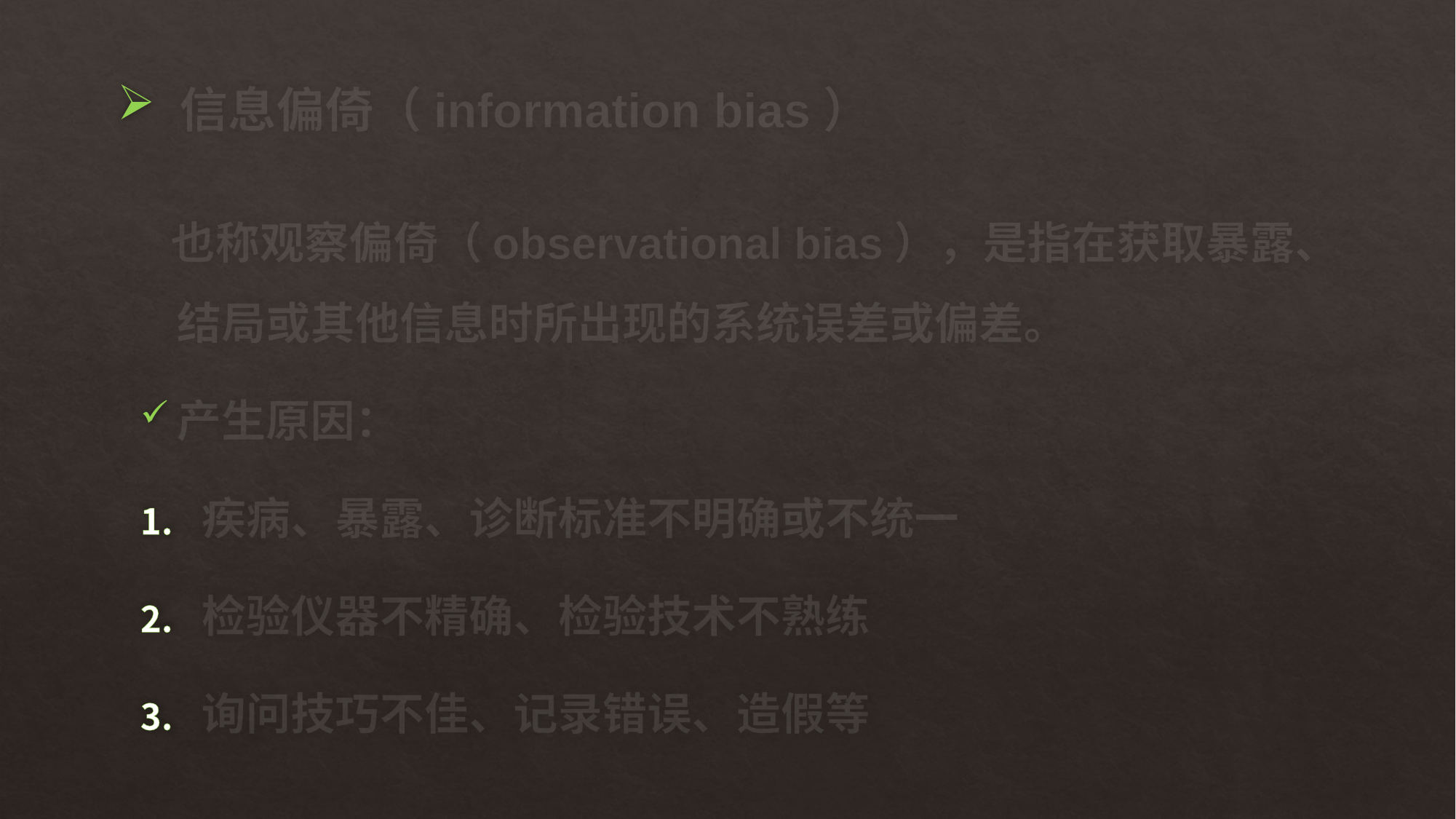

# 信息偏倚（information bias）
  也称观察偏倚（observational bias），是指在获取暴露、结局或其他信息时所出现的系统误差或偏差。
产生原因：
疾病、暴露、诊断标准不明确或不统一
检验仪器不精确、检验技术不熟练
询问技巧不佳、记录错误、造假等